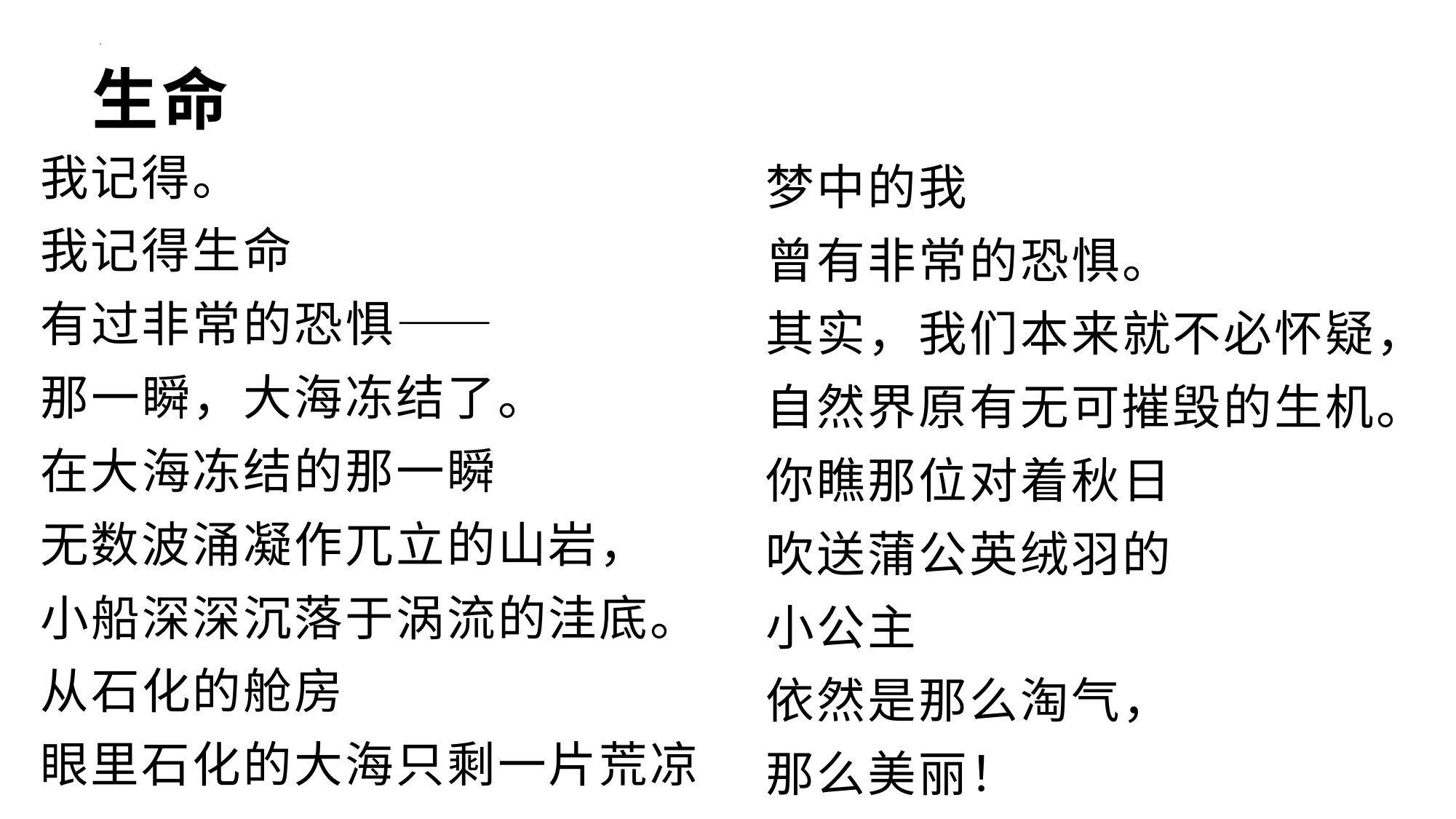

# 生命
我记得。
我记得生命
有过非常的恐惧——
那一瞬，大海冻结了。
在大海冻结的那一瞬
无数波涌凝作兀立的山岩，
小船深深沉落于涡流的洼底。
从石化的舱房
眼里石化的大海只剩一片荒凉

梦中的我
曾有非常的恐惧。
其实，我们本来就不必怀疑，
自然界原有无可摧毁的生机。
你瞧那位对着秋日
吹送蒲公英绒羽的
小公主
依然是那么淘气，
那么美丽！